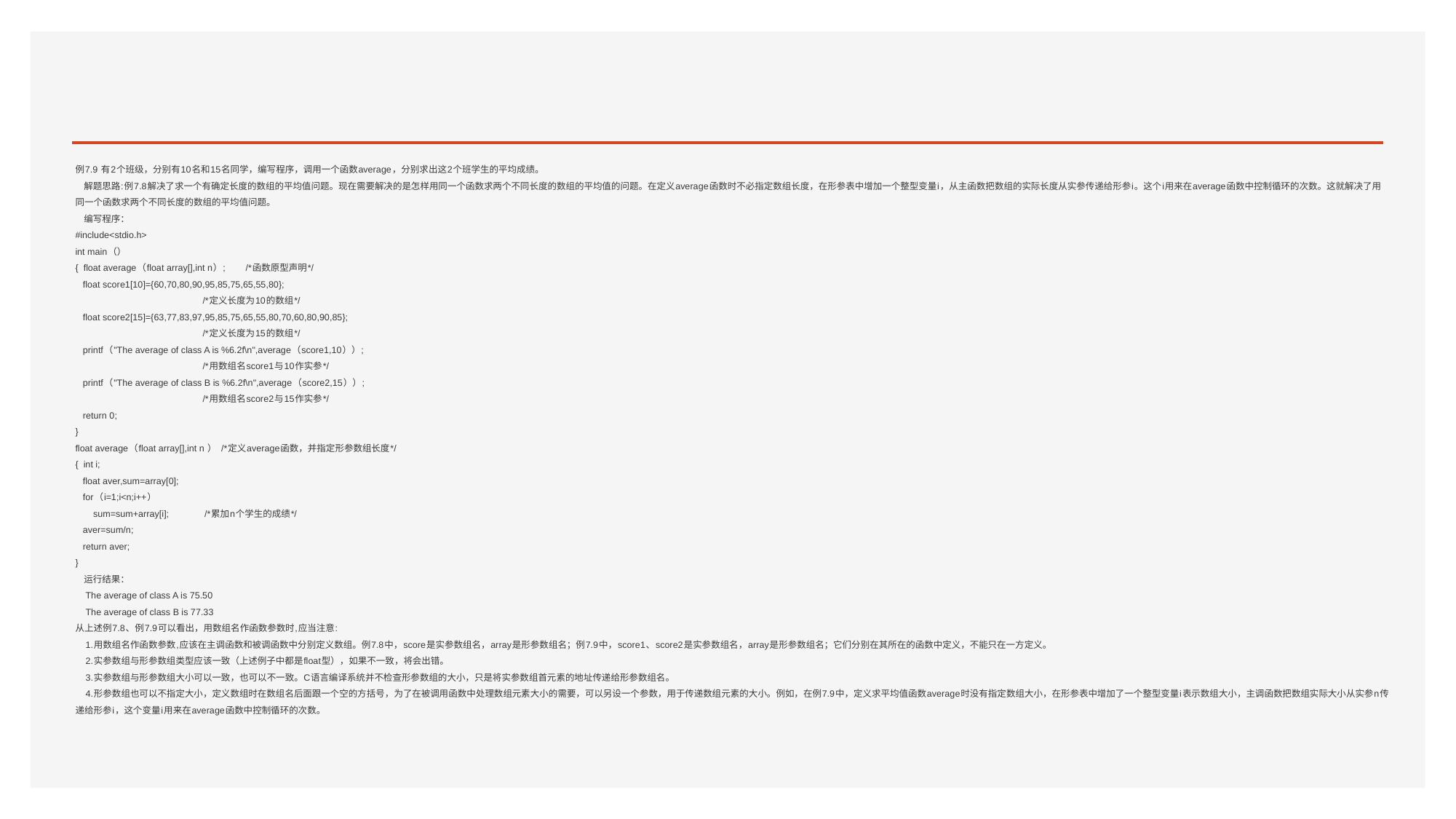

#
例7.9 有2个班级，分别有10名和15名同学，编写程序，调用一个函数average，分别求出这2个班学生的平均成绩。
    解题思路:例7.8解决了求一个有确定长度的数组的平均值问题。现在需要解决的是怎样用同一个函数求两个不同长度的数组的平均值的问题。在定义average函数时不必指定数组长度，在形参表中增加一个整型变量i，从主函数把数组的实际长度从实参传递给形参i。这个i用来在average函数中控制循环的次数。这就解决了用同一个函数求两个不同长度的数组的平均值问题。
    编写程序：
#include<stdio.h>
int main（）
{  float average（float array[],int n）;        /*函数原型声明*/
   float score1[10]={60,70,80,90,95,85,75,65,55,80};
                                                  /*定义长度为10的数组*/
   float score2[15]={63,77,83,97,95,85,75,65,55,80,70,60,80,90,85};
                                                  /*定义长度为15的数组*/
   printf（"The average of class A is %6.2f\n",average（score1,10））;
                                                  /*用数组名score1与10作实参*/
   printf（"The average of class B is %6.2f\n",average（score2,15））;
                                                  /*用数组名score2与15作实参*/
   return 0;
}
float average（float array[],int n ）  /*定义average函数，并指定形参数组长度*/
{  int i;
   float aver,sum=array[0];
   for（i=1;i<n;i++）
       sum=sum+array[i];              /*累加n个学生的成绩*/
   aver=sum/n;
   return aver;
}
    运行结果：
    The average of class A is 75.50
    The average of class B is 77.33
从上述例7.8、例7.9可以看出，用数组名作函数参数时,应当注意:
    1.用数组名作函数参数,应该在主调函数和被调函数中分别定义数组。例7.8中，score是实参数组名，array是形参数组名；例7.9中，score1、score2是实参数组名，array是形参数组名；它们分别在其所在的函数中定义，不能只在一方定义。
    2.实参数组与形参数组类型应该一致（上述例子中都是float型），如果不一致，将会出错。
    3.实参数组与形参数组大小可以一致，也可以不一致。C语言编译系统并不检查形参数组的大小，只是将实参数组首元素的地址传递给形参数组名。
    4.形参数组也可以不指定大小，定义数组时在数组名后面跟一个空的方括号，为了在被调用函数中处理数组元素大小的需要，可以另设一个参数，用于传递数组元素的大小。例如，在例7.9中，定义求平均值函数average时没有指定数组大小，在形参表中增加了一个整型变量i表示数组大小，主调函数把数组实际大小从实参n传递给形参i，这个变量i用来在average函数中控制循环的次数。